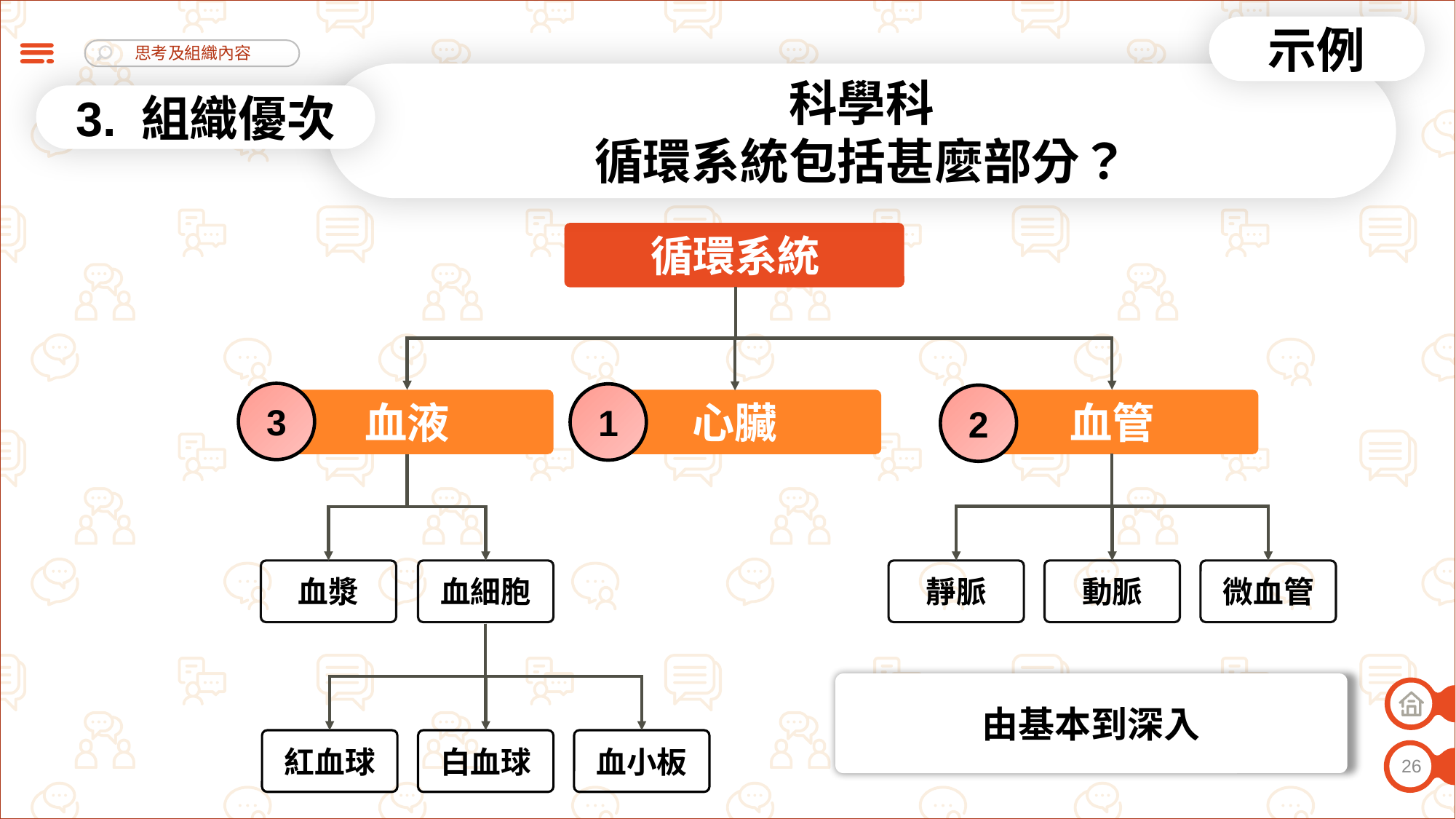

示例
科學科
循環系統包括甚麼部分？
3. 組織優次

循環系統
3
1
2

血液
心臟
血管

動脈
微血管
血漿
血細胞
靜脈
由基本到深入

白血球
血小板
紅血球
26